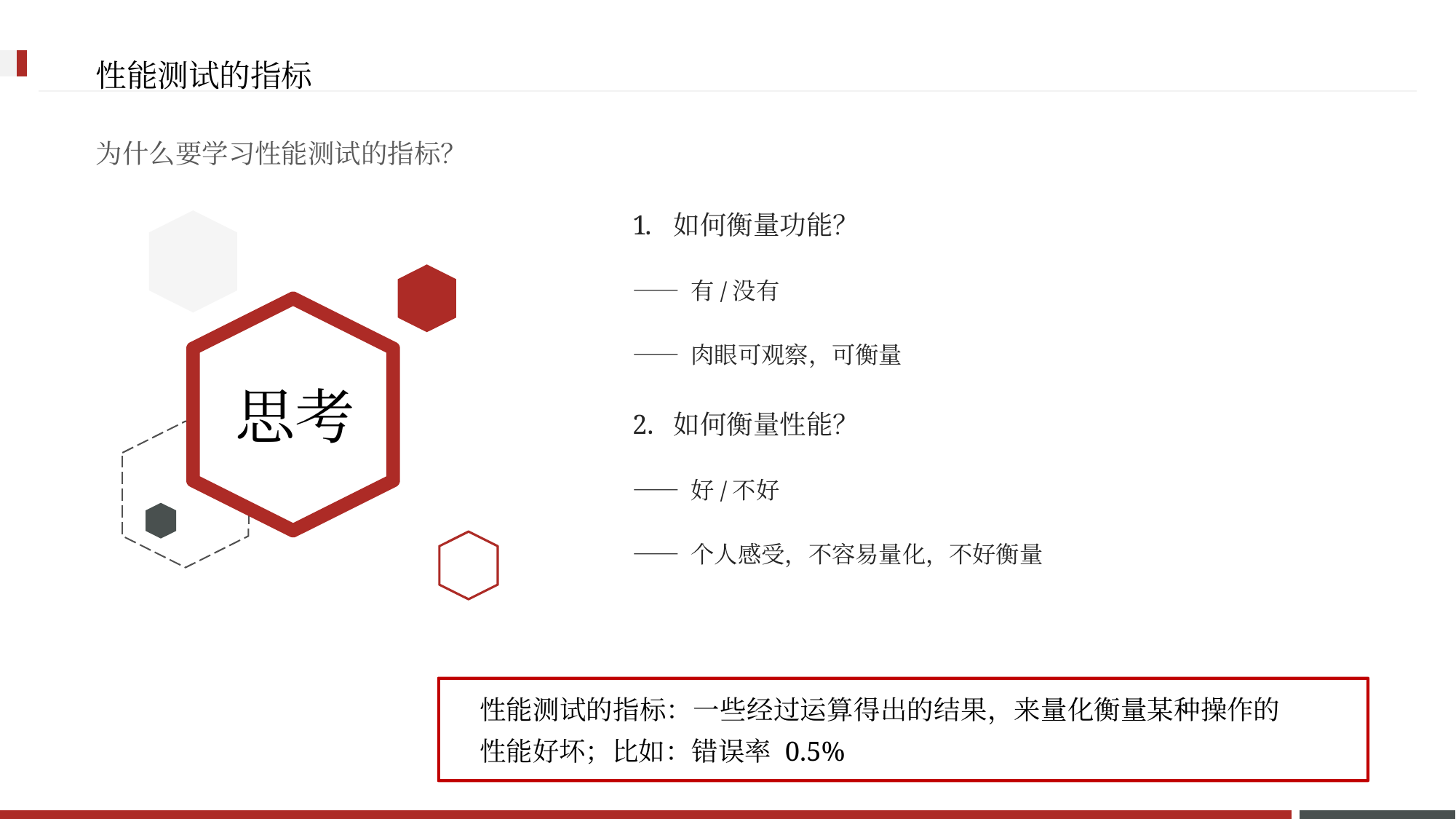

性能测试的指标

为什么要学习性能测试的指标？
如何衡量功能？

—— 有/没有

—— 肉眼可观察，可衡量

如何衡量性能？

—— 好/不好

—— 个人感受，不容易量化，不好衡量

思考

性能测试的指标：一些经过运算得出的结果，来量化衡量某种操作的 性能好坏；比如：错误率 0.5%